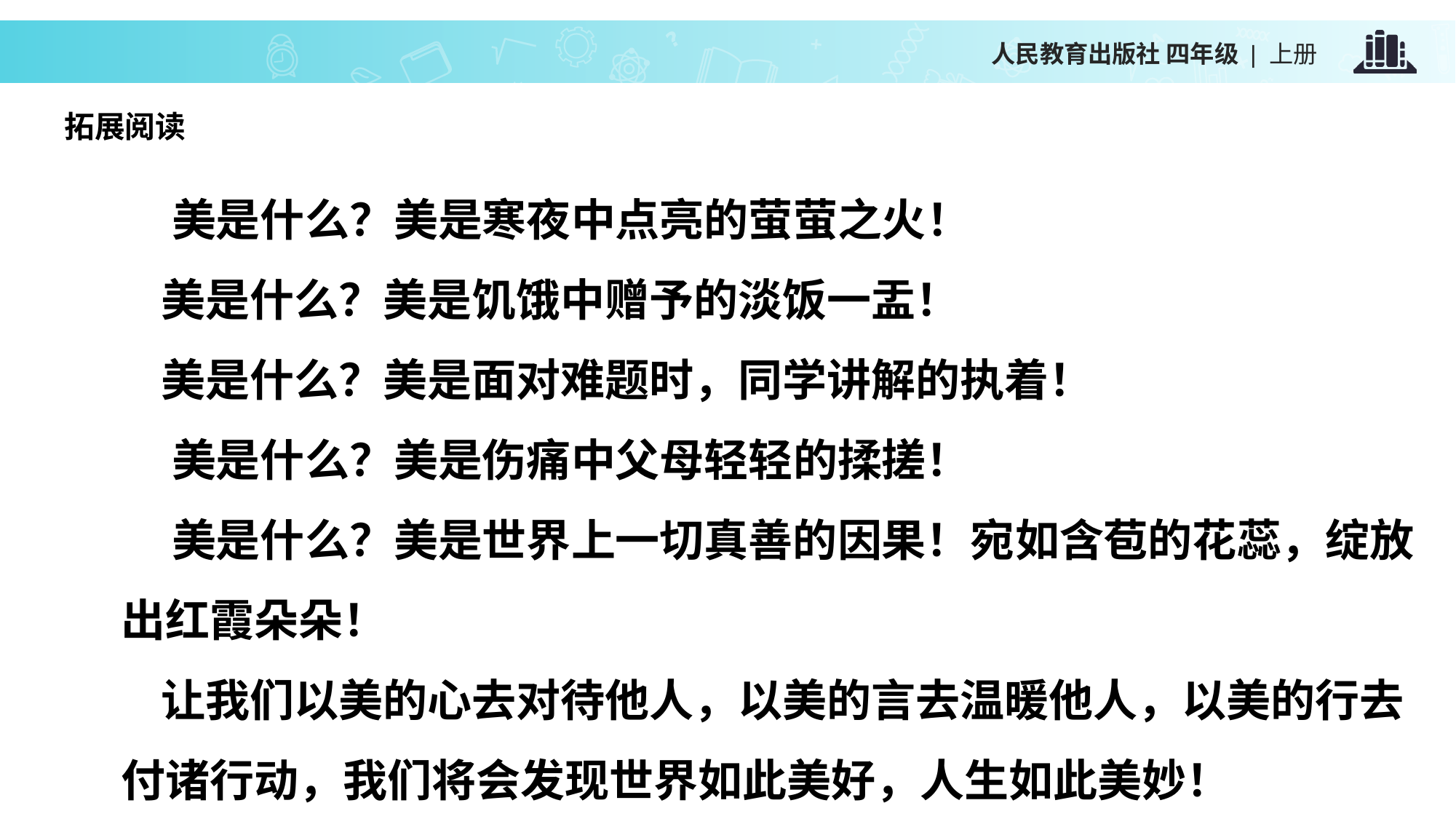

拓展阅读
    美是什么？美是寒夜中点亮的萤萤之火！
    美是什么？美是饥饿中赠予的淡饭一盂！
    美是什么？美是面对难题时，同学讲解的执着！
    美是什么？美是伤痛中父母轻轻的揉搓！
    美是什么？美是世界上一切真善的因果！宛如含苞的花蕊，绽放出红霞朵朵！
    让我们以美的心去对待他人，以美的言去温暖他人，以美的行去付诸行动，我们将会发现世界如此美好，人生如此美妙！